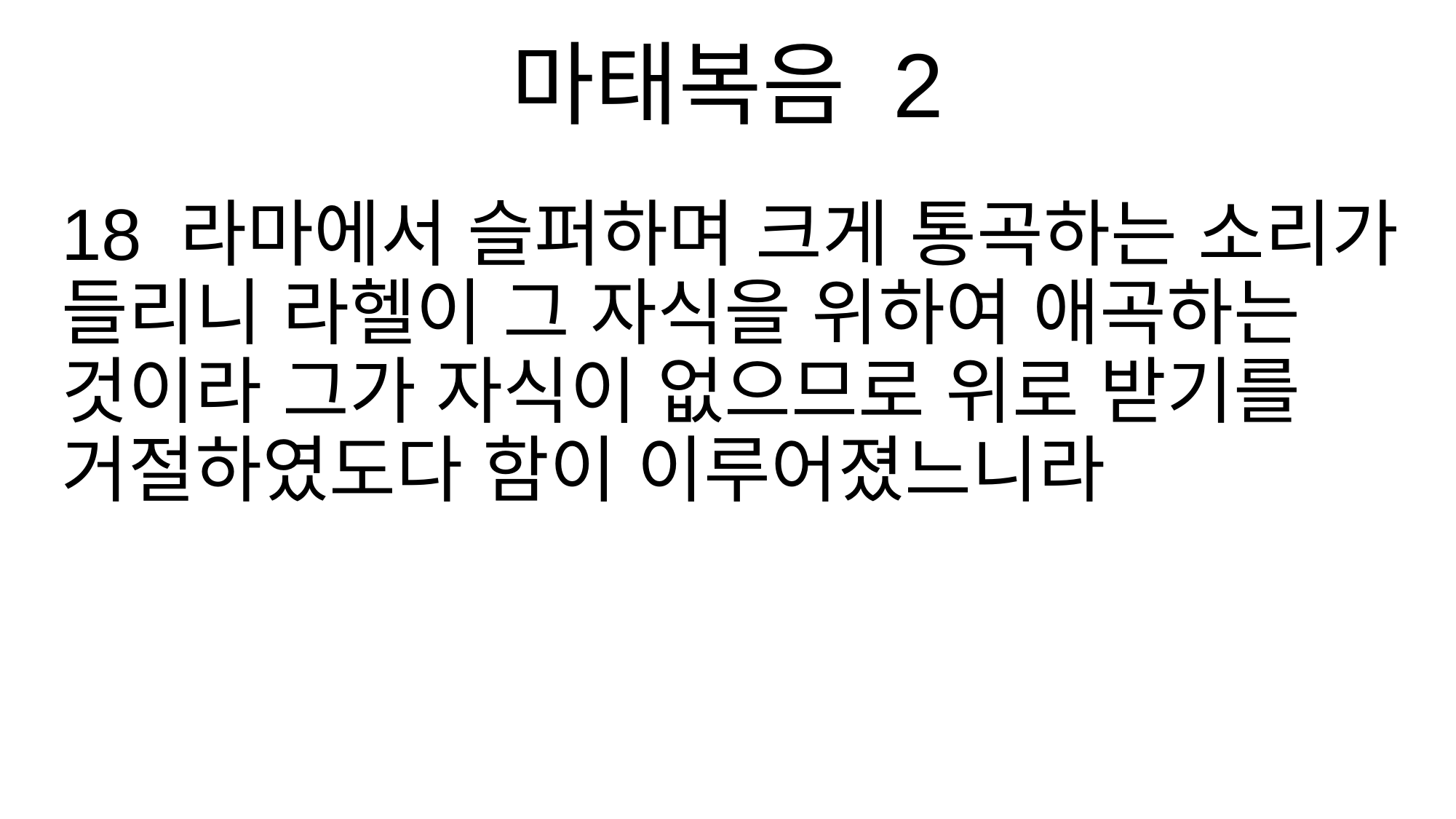

마태복음 2
18 라마에서 슬퍼하며 크게 통곡하는 소리가 들리니 라헬이 그 자식을 위하여 애곡하는 것이라 그가 자식이 없으므로 위로 받기를 거절하였도다 함이 이루어졌느니라